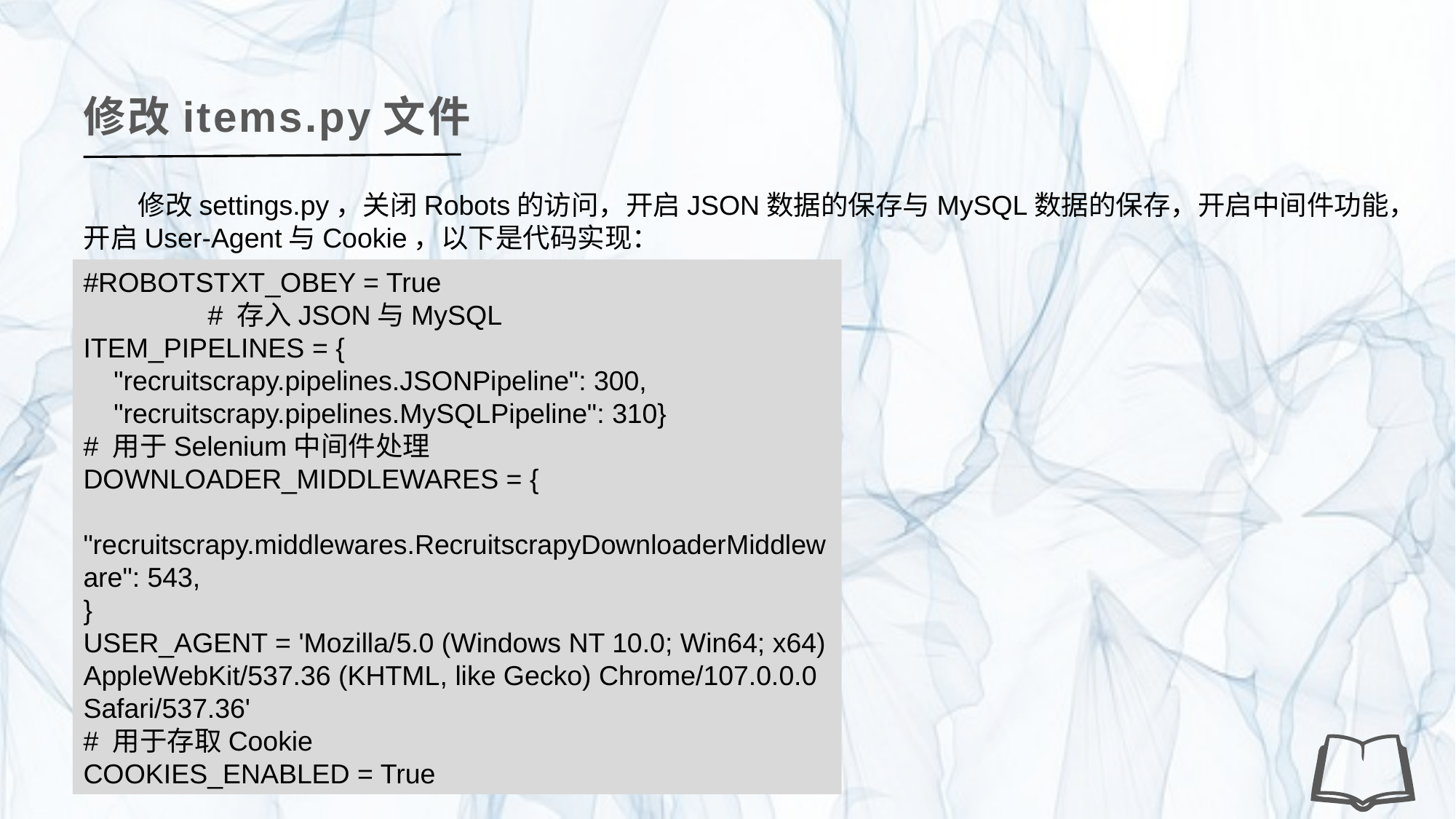

修改items.py文件
修改settings.py，关闭Robots的访问，开启JSON数据的保存与MySQL数据的保存，开启中间件功能，开启User-Agent与Cookie，以下是代码实现：
#ROBOTSTXT_OBEY = True
	  # 存入JSON与MySQL
ITEM_PIPELINES = {
    "recruitscrapy.pipelines.JSONPipeline": 300,
    "recruitscrapy.pipelines.MySQLPipeline": 310}
# 用于Selenium中间件处理
DOWNLOADER_MIDDLEWARES = {
 "recruitscrapy.middlewares.RecruitscrapyDownloaderMiddleware": 543,
}
USER_AGENT = 'Mozilla/5.0 (Windows NT 10.0; Win64; x64) AppleWebKit/537.36 (KHTML, like Gecko) Chrome/107.0.0.0 Safari/537.36'
# 用于存取Cookie
COOKIES_ENABLED = True

8